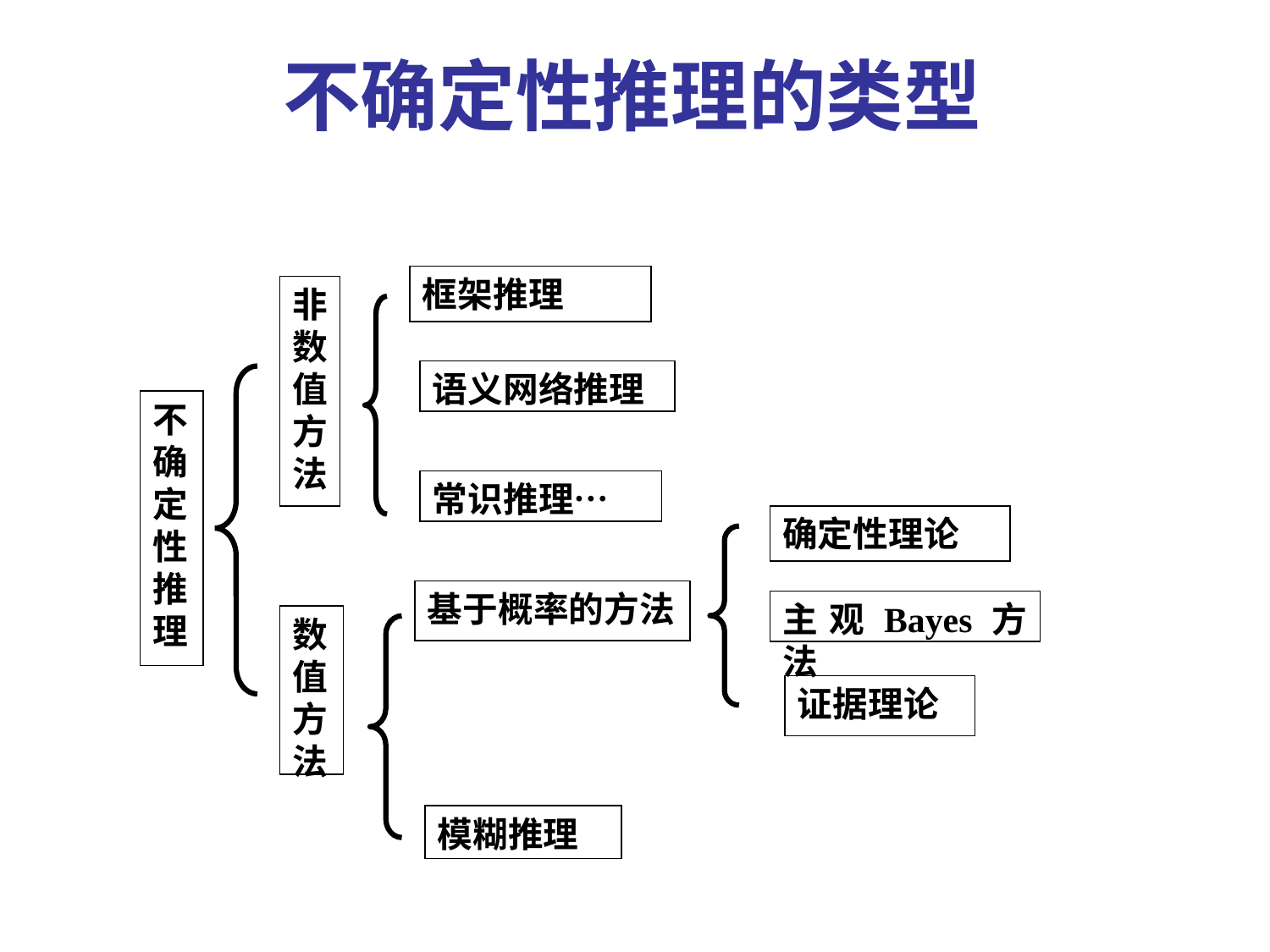

不确定性推理的类型
框架推理
非数值方法

语义网络推理

不确定性推理
常识推理…
确定性理论

基于概率的方法
主观Bayes方法
数值方法

证据理论
模糊推理